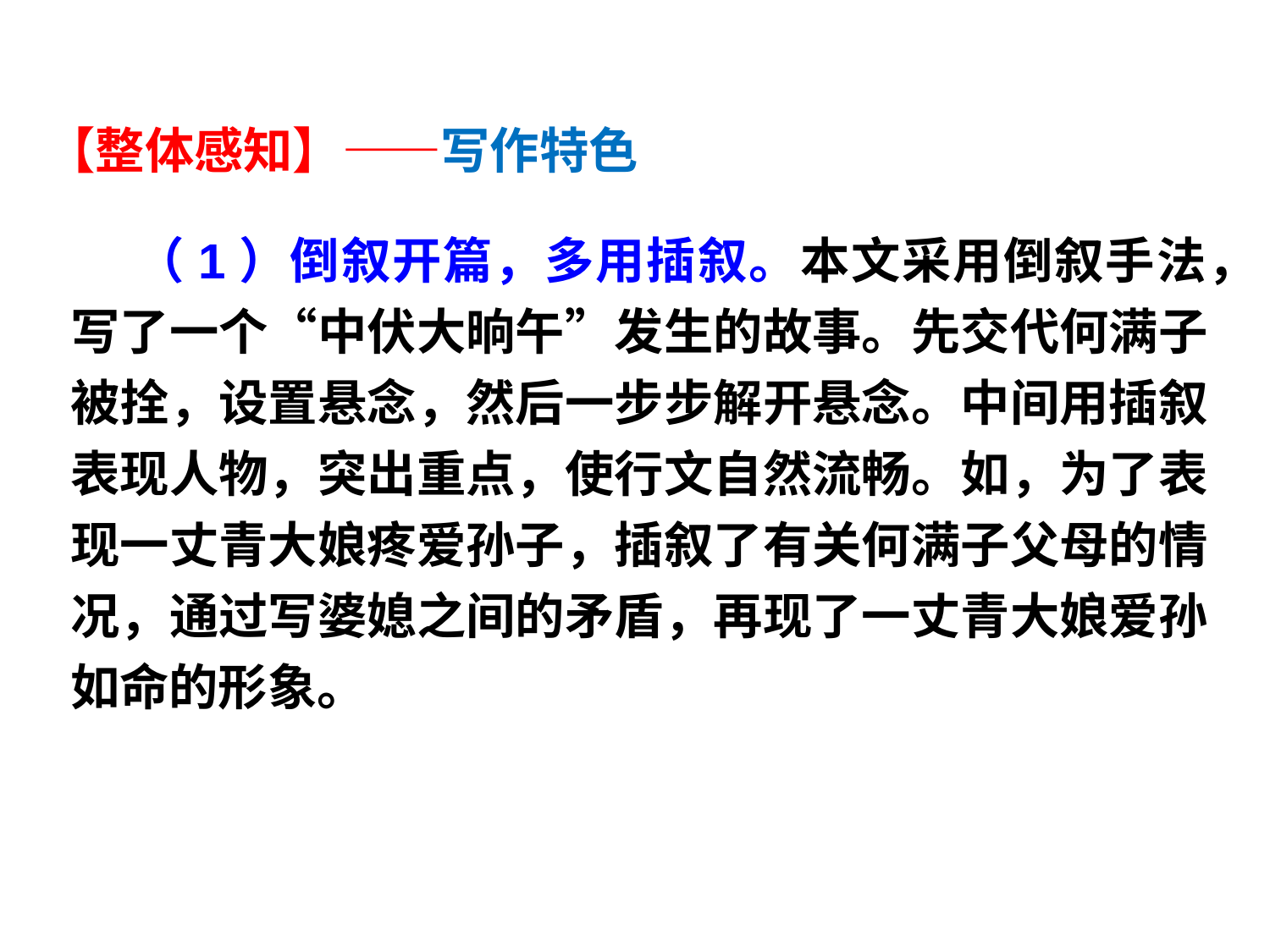

【整体感知】——写作特色
    （1）倒叙开篇，多用插叙。本文采用倒叙手法，写了一个“中伏大晌午”发生的故事。先交代何满子被拴，设置悬念，然后一步步解开悬念。中间用插叙表现人物，突出重点，使行文自然流畅。如，为了表现一丈青大娘疼爱孙子，插叙了有关何满子父母的情况，通过写婆媳之间的矛盾，再现了一丈青大娘爱孙如命的形象。